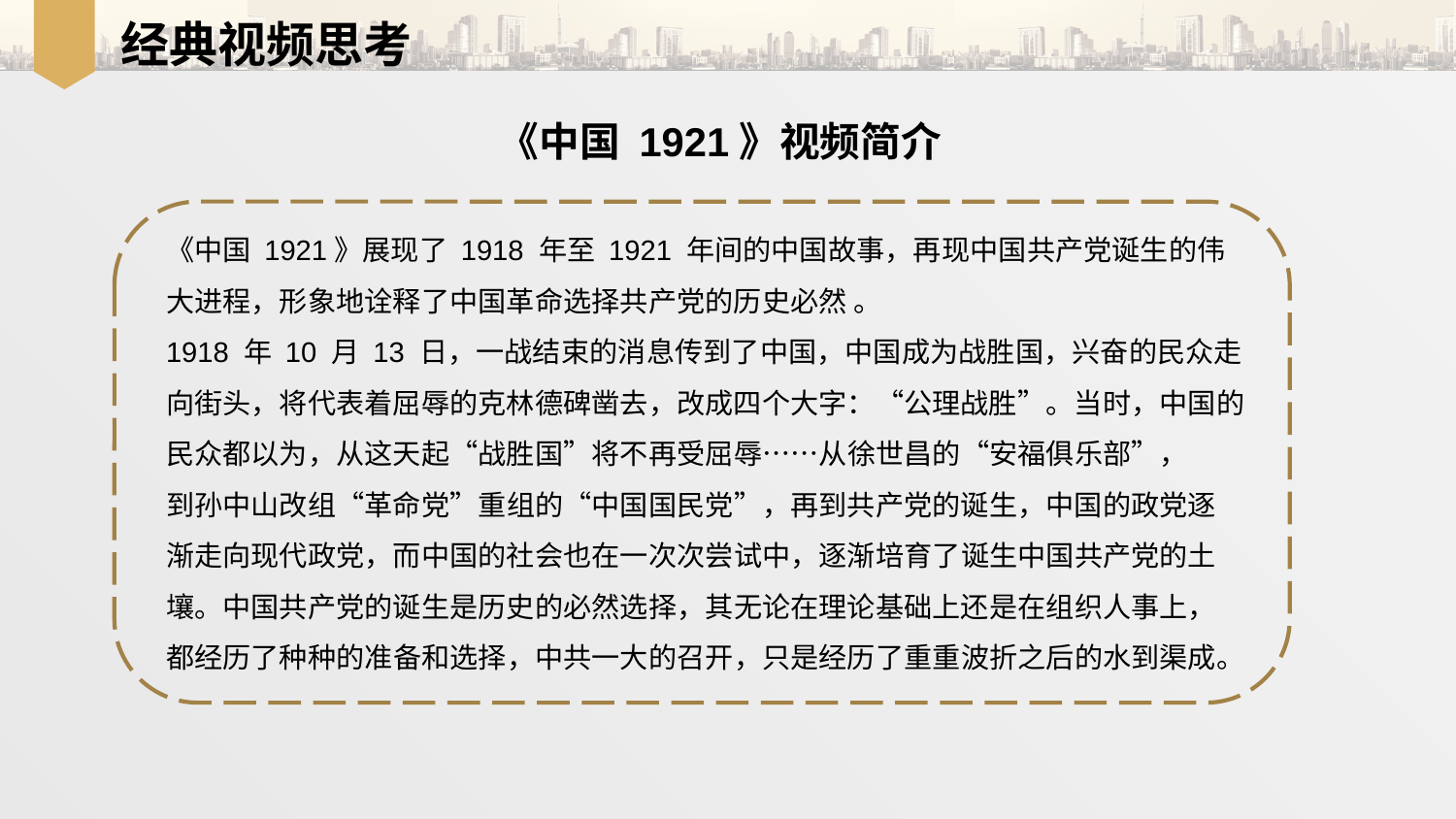

经典视频思考
《中国 1921》视频简介

《中国 1921》展现了 1918 年至 1921 年间的中国故事，再现中国共产党诞生的伟
大进程，形象地诠释了中国革命选择共产党的历史必然 。
1918 年 10 月 13 日，一战结束的消息传到了中国，中国成为战胜国，兴奋的民众走向街头，将代表着屈辱的克林德碑凿去，改成四个大字：“公理战胜”。当时，中国的民众都以为，从这天起“战胜国”将不再受屈辱……从徐世昌的“安福俱乐部”，
到孙中山改组“革命党”重组的“中国国民党”，再到共产党的诞生，中国的政党逐
渐走向现代政党，而中国的社会也在一次次尝试中，逐渐培育了诞生中国共产党的土
壤。中国共产党的诞生是历史的必然选择，其无论在理论基础上还是在组织人事上，
都经历了种种的准备和选择，中共一大的召开，只是经历了重重波折之后的水到渠成。